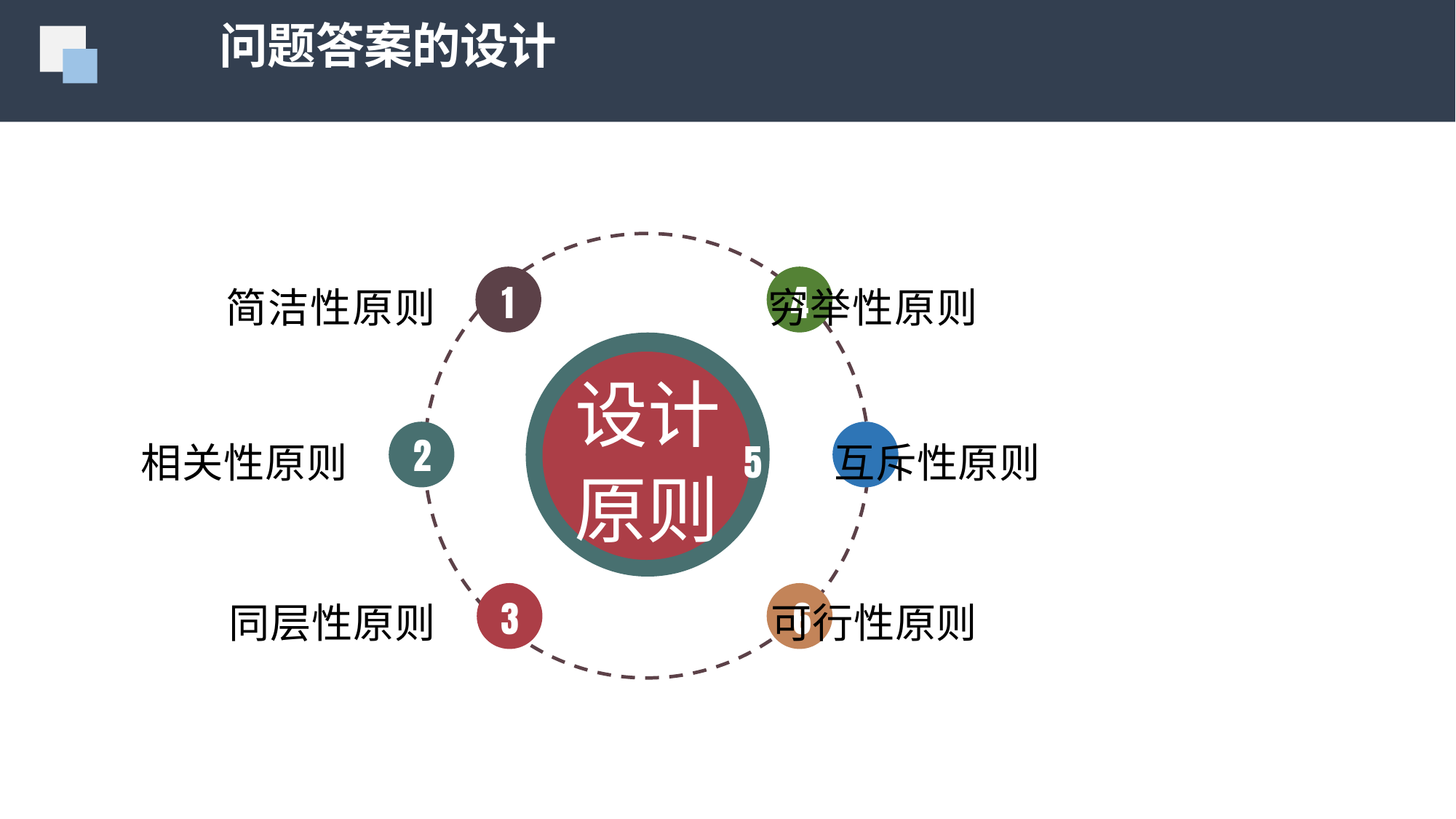

问题答案的设计

4

设计
原则

6

简洁性原则                                   穷举性原则

相关性原则                                        5       互斥性原则

同层性原则                                   可行性原则

1

2

3